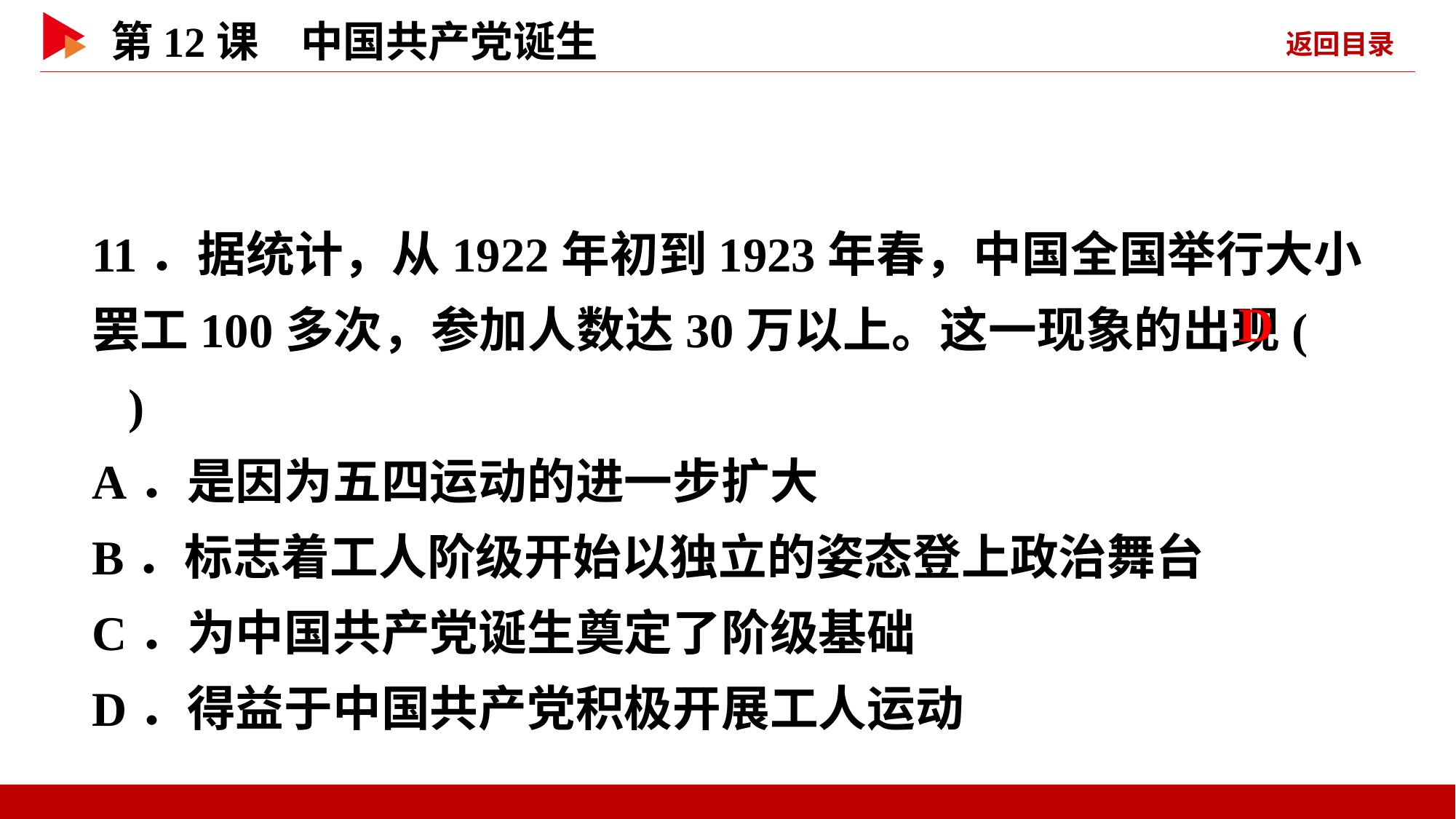

11．据统计，从1922年初到1923年春，中国全国举行大小罢工100多次，参加人数达30万以上。这一现象的出现(        )
A．是因为五四运动的进一步扩大
B．标志着工人阶级开始以独立的姿态登上政治舞台
C．为中国共产党诞生奠定了阶级基础
D．得益于中国共产党积极开展工人运动
   D